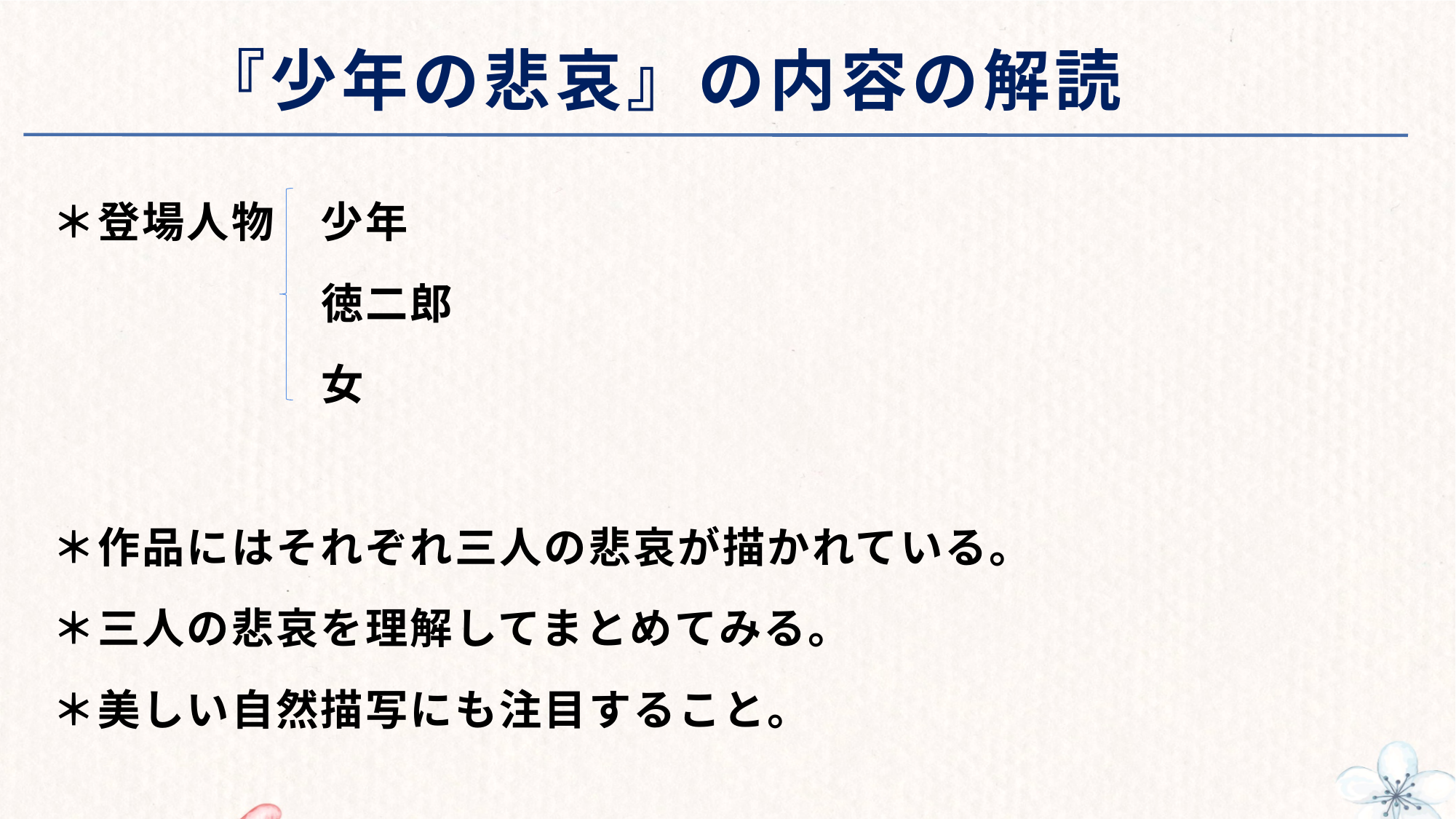

# 『少年の悲哀』の内容の解読
＊登場人物　少年
　　　　　　徳二郎
　　　　　　女

＊作品にはそれぞれ三人の悲哀が描かれている。
＊三人の悲哀を理解してまとめてみる。
＊美しい自然描写にも注目すること。